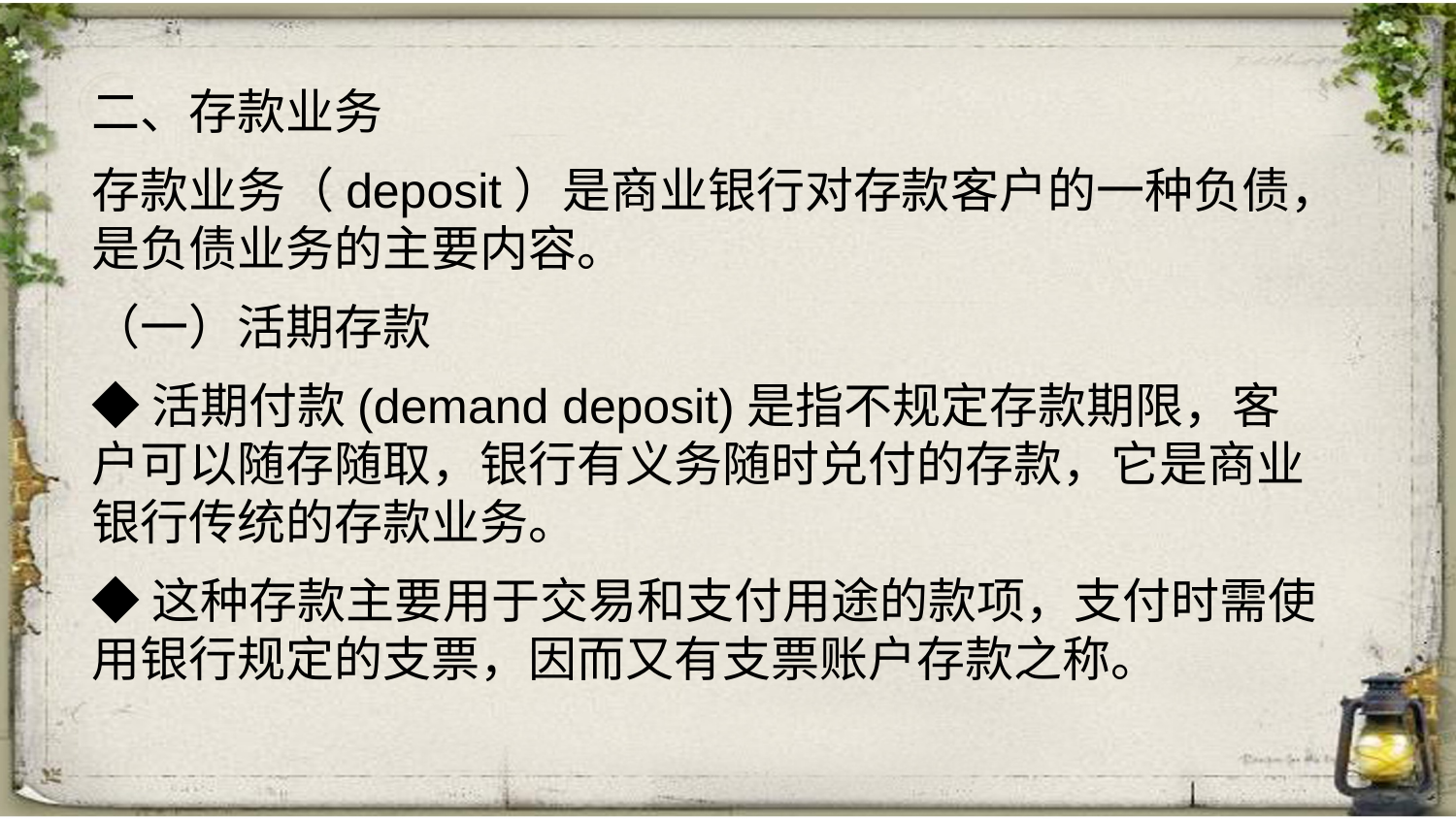

二、存款业务
存款业务（deposit）是商业银行对存款客户的一种负债，是负债业务的主要内容。
（一）活期存款
◆活期付款(demand deposit)是指不规定存款期限，客户可以随存随取，银行有义务随时兑付的存款，它是商业银行传统的存款业务。
◆这种存款主要用于交易和支付用途的款项，支付时需使用银行规定的支票，因而又有支票账户存款之称。